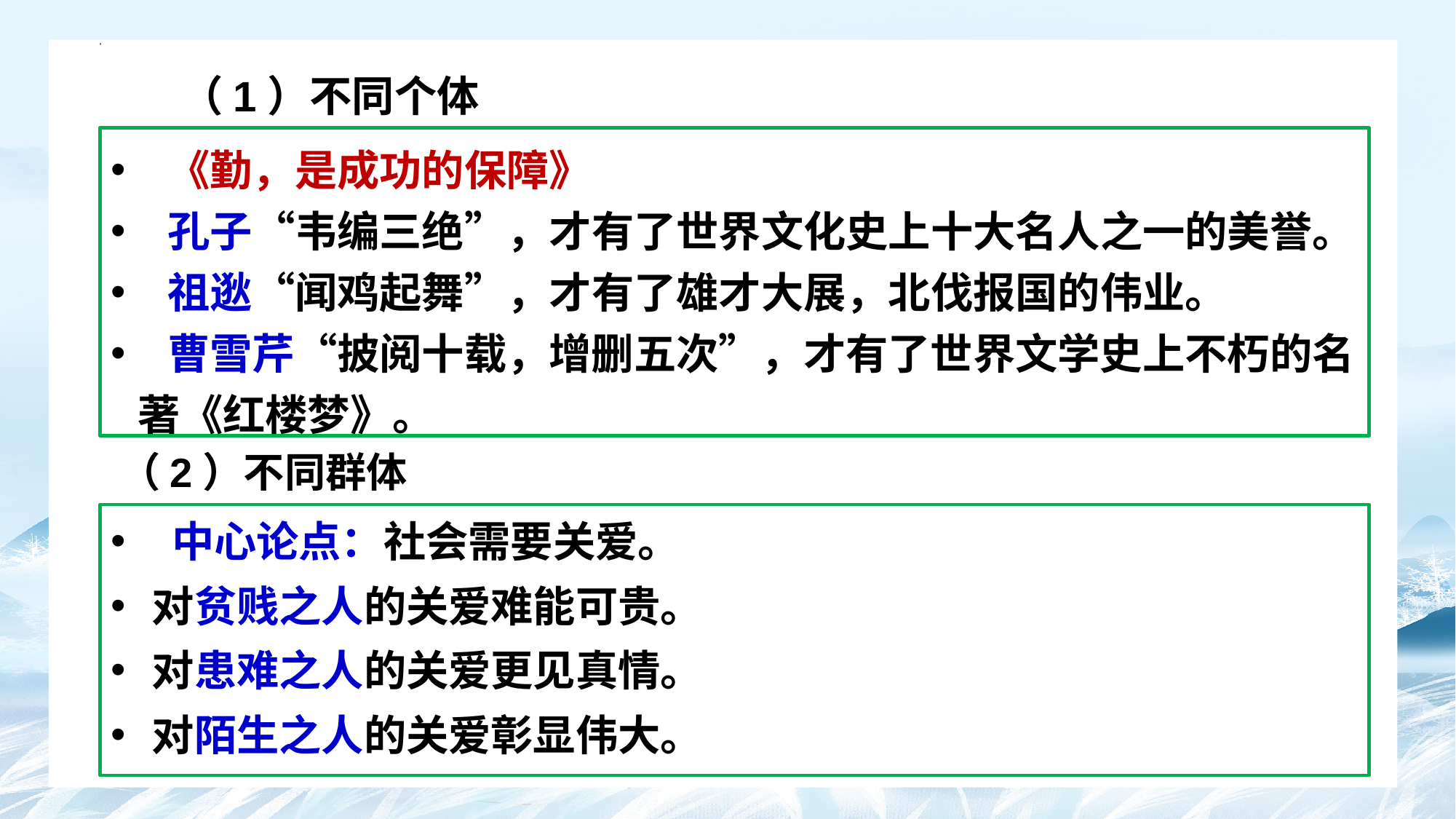

# （1）不同个体
  《勤，是成功的保障》
  孔子“韦编三绝”，才有了世界文化史上十大名人之一的美誉。
  祖逖“闻鸡起舞”，才有了雄才大展，北伐报国的伟业。
  曹雪芹“披阅十载，增删五次”，才有了世界文学史上不朽的名著《红楼梦》。
（2）不同群体
 中心论点：社会需要关爱。
对贫贱之人的关爱难能可贵。
对患难之人的关爱更见真情。
对陌生之人的关爱彰显伟大。